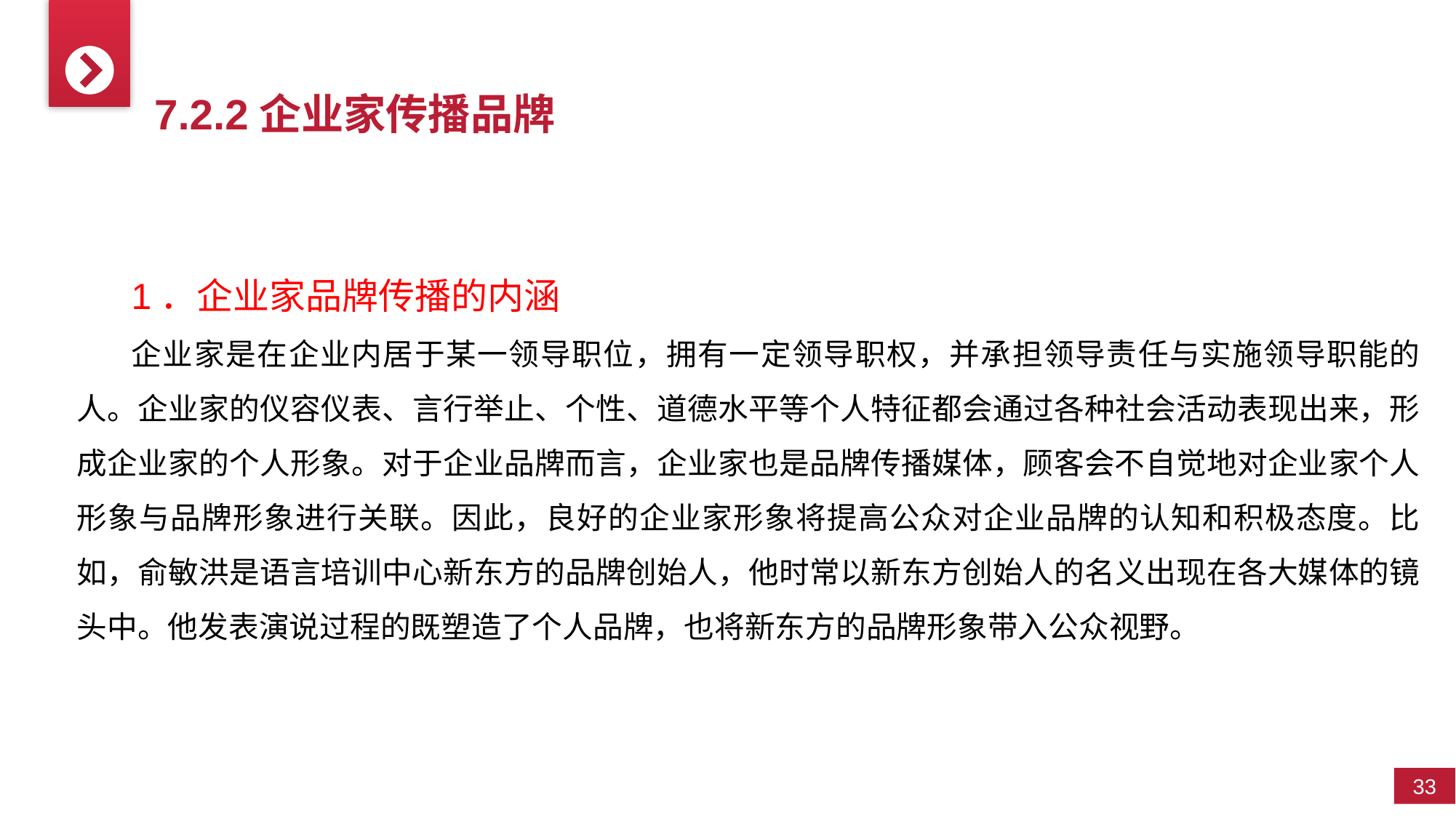

7.2.2企业家传播品牌
1．企业家品牌传播的内涵
企业家是在企业内居于某一领导职位，拥有一定领导职权，并承担领导责任与实施领导职能的人。企业家的仪容仪表、言行举止、个性、道德水平等个人特征都会通过各种社会活动表现出来，形成企业家的个人形象。对于企业品牌而言，企业家也是品牌传播媒体，顾客会不自觉地对企业家个人形象与品牌形象进行关联。因此，良好的企业家形象将提高公众对企业品牌的认知和积极态度。比如，俞敏洪是语言培训中心新东方的品牌创始人，他时常以新东方创始人的名义出现在各大媒体的镜头中。他发表演说过程的既塑造了个人品牌，也将新东方的品牌形象带入公众视野。